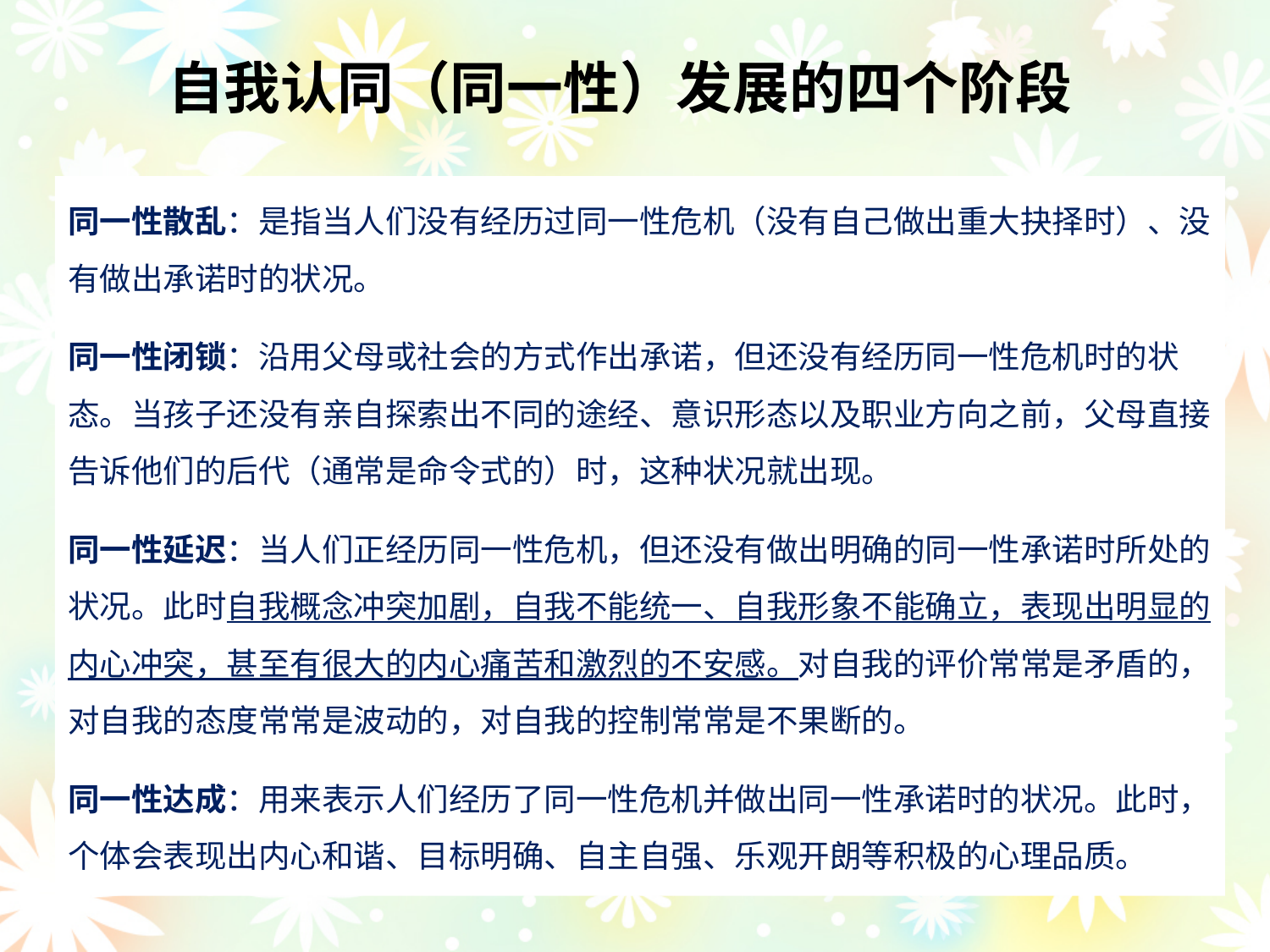

自我认同（同一性）发展的四个阶段
同一性散乱：是指当人们没有经历过同一性危机（没有自己做出重大抉择时）、没有做出承诺时的状况。
同一性闭锁：沿用父母或社会的方式作出承诺，但还没有经历同一性危机时的状态。当孩子还没有亲自探索出不同的途经、意识形态以及职业方向之前，父母直接告诉他们的后代（通常是命令式的）时，这种状况就出现。
同一性延迟：当人们正经历同一性危机，但还没有做出明确的同一性承诺时所处的状况。此时自我概念冲突加剧，自我不能统一、自我形象不能确立，表现出明显的内心冲突，甚至有很大的内心痛苦和激烈的不安感。对自我的评价常常是矛盾的，对自我的态度常常是波动的，对自我的控制常常是不果断的。
同一性达成：用来表示人们经历了同一性危机并做出同一性承诺时的状况。此时，个体会表现出内心和谐、目标明确、自主自强、乐观开朗等积极的心理品质。